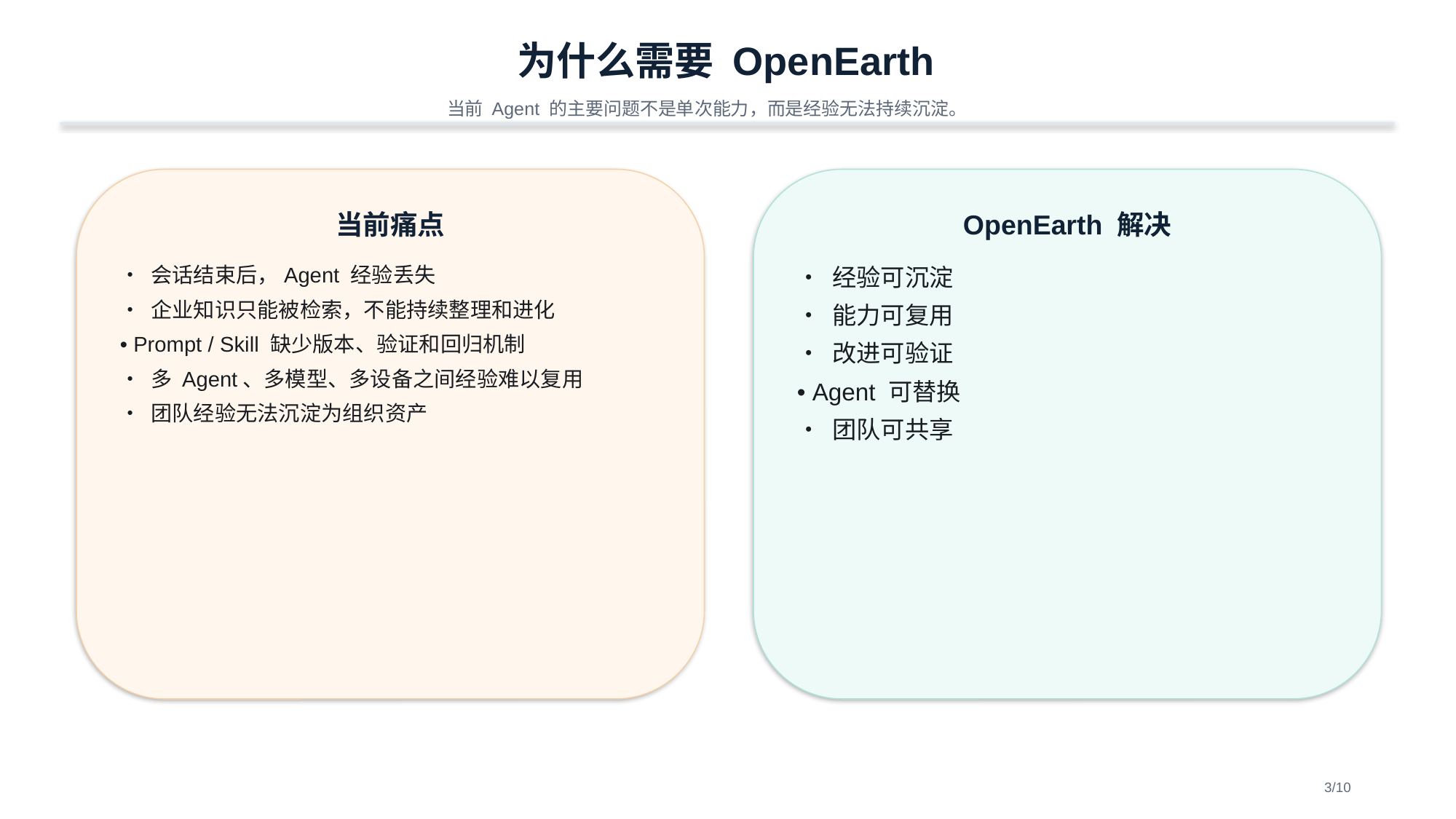

为什么需要 OpenEarth
当前 Agent 的主要问题不是单次能力，而是经验无法持续沉淀。

当前痛点
OpenEarth 解决
• 会话结束后，Agent 经验丢失
• 企业知识只能被检索，不能持续整理和进化
• Prompt / Skill 缺少版本、验证和回归机制
• 多 Agent、多模型、多设备之间经验难以复用
• 团队经验无法沉淀为组织资产
• 经验可沉淀
• 能力可复用
• 改进可验证
• Agent 可替换
• 团队可共享
3/10